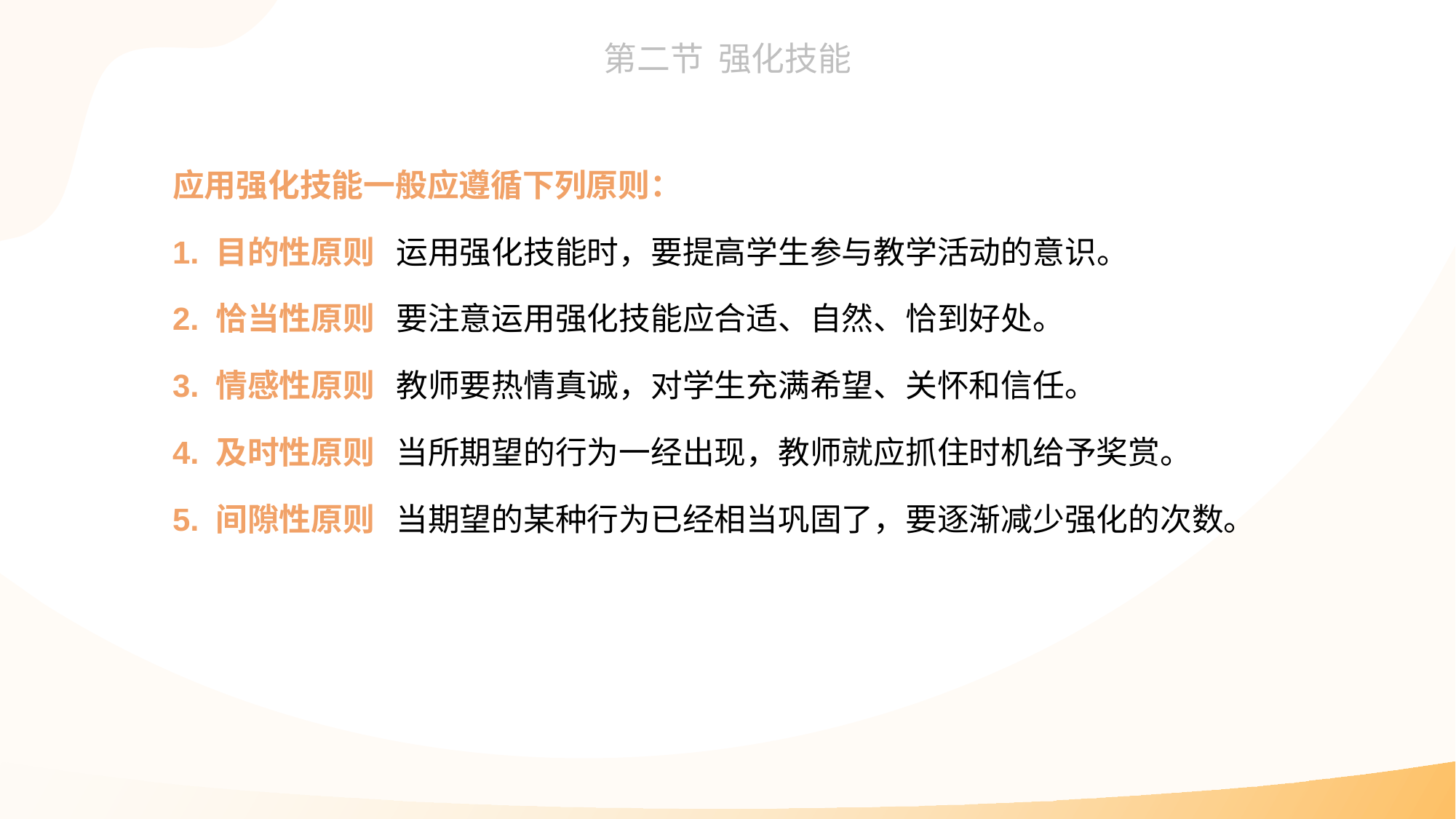

应用强化技能一般应遵循下列原则：
1. 目的性原则   运用强化技能时，要提高学生参与教学活动的意识。
2. 恰当性原则   要注意运用强化技能应合适、自然、恰到好处。
3. 情感性原则   教师要热情真诚，对学生充满希望、关怀和信任。
4. 及时性原则   当所期望的行为一经出现，教师就应抓住时机给予奖赏。
5. 间隙性原则   当期望的某种行为已经相当巩固了，要逐渐减少强化的次数。